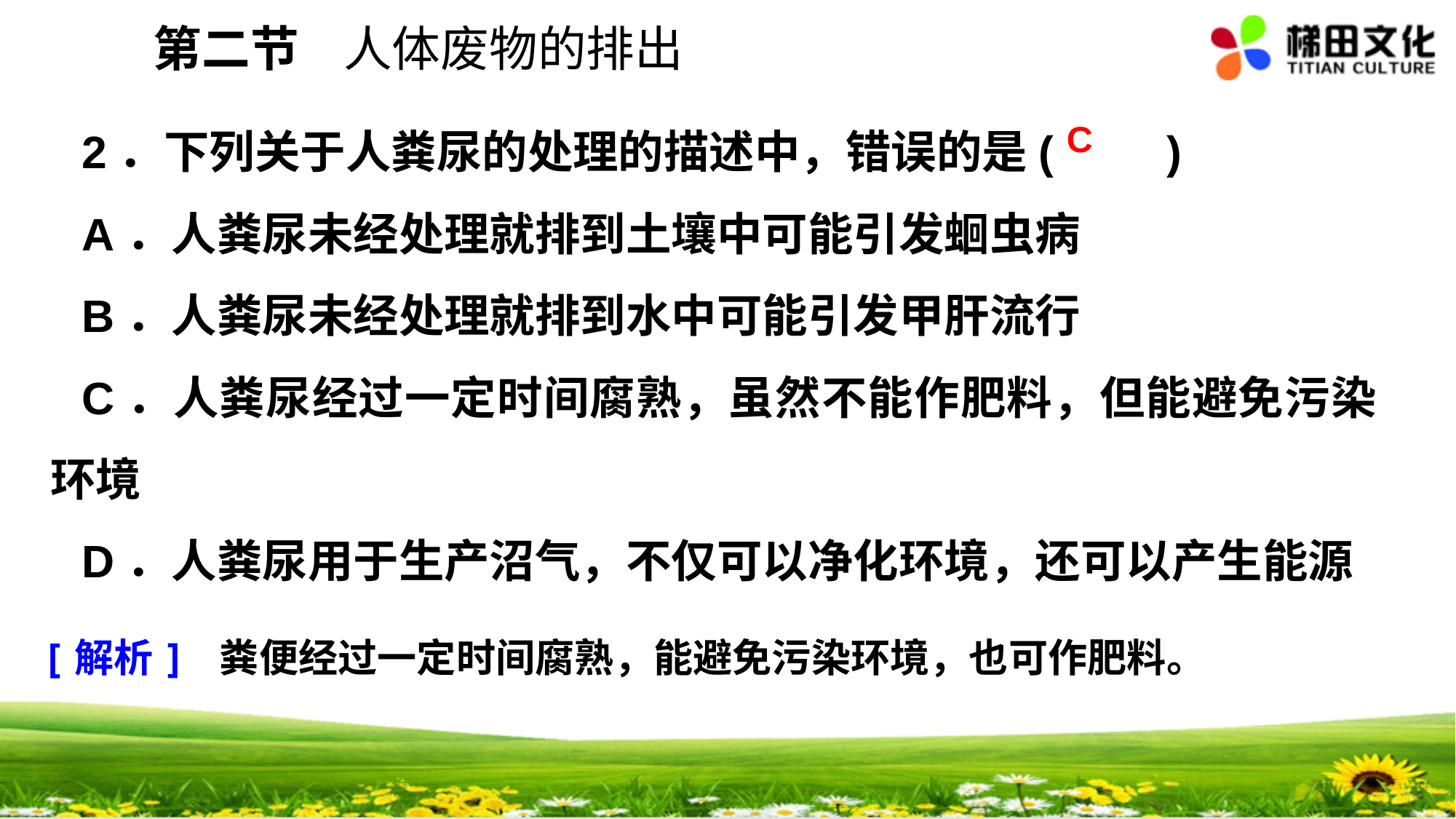

第二节    人体废物的排出
2．下列关于人粪尿的处理的描述中，错误的是(　　)
A．人粪尿未经处理就排到土壤中可能引发蛔虫病
B．人粪尿未经处理就排到水中可能引发甲肝流行
C．人粪尿经过一定时间腐熟，虽然不能作肥料，但能避免污染环境
D．人粪尿用于生产沼气，不仅可以净化环境，还可以产生能源
C
[解析] 粪便经过一定时间腐熟，能避免污染环境，也可作肥料。